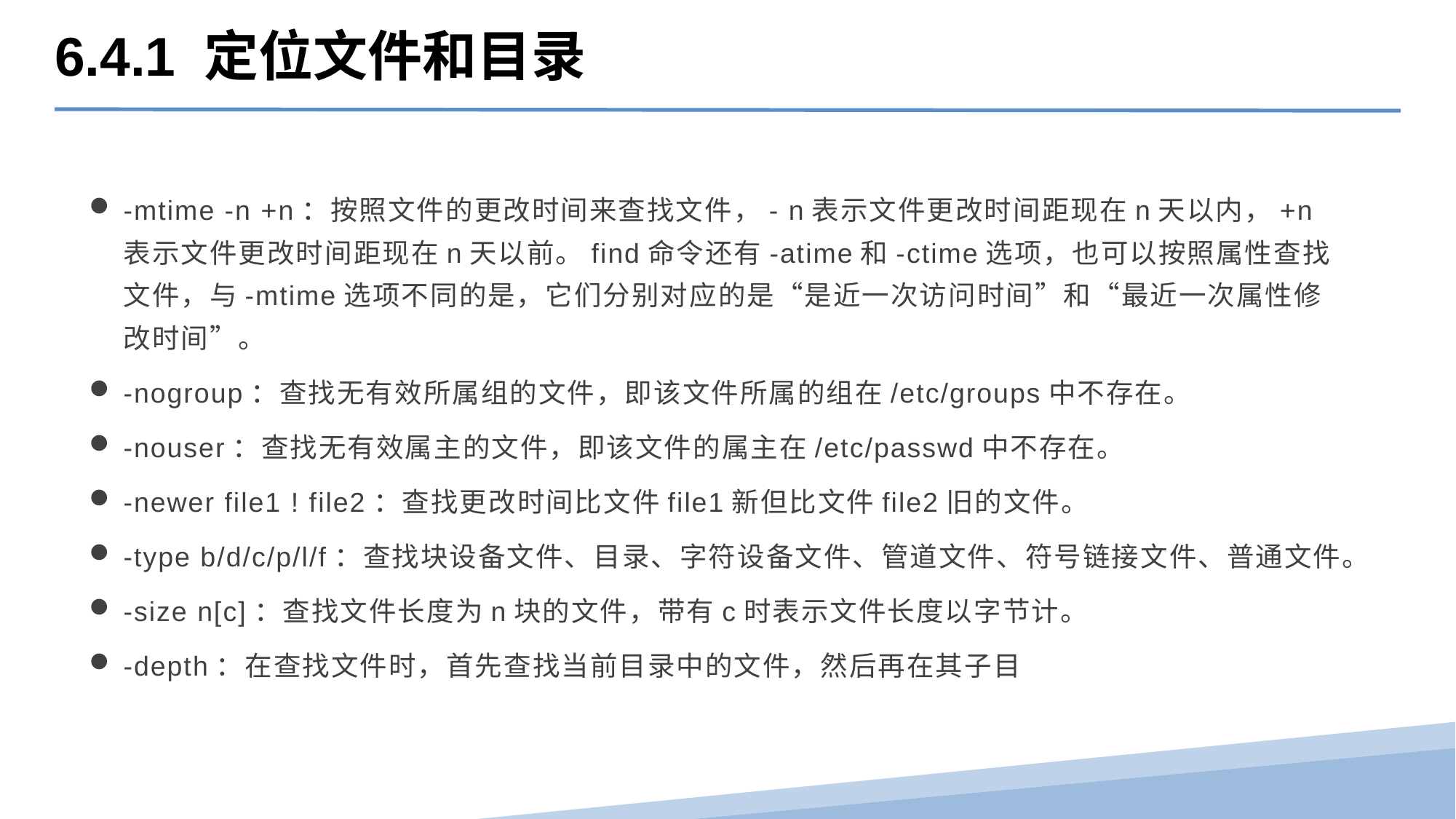

6.4.1 定位文件和目录
-mtime -n +n：按照文件的更改时间来查找文件，- n表示文件更改时间距现在n天以内，+n表示文件更改时间距现在n天以前。find命令还有-atime和-ctime选项，也可以按照属性查找文件，与-mtime选项不同的是，它们分别对应的是“是近一次访问时间”和“最近一次属性修改时间”。
-nogroup：查找无有效所属组的文件，即该文件所属的组在/etc/groups中不存在。
-nouser：查找无有效属主的文件，即该文件的属主在/etc/passwd中不存在。
-newer file1 ! file2：查找更改时间比文件file1新但比文件file2旧的文件。
-type b/d/c/p/l/f：查找块设备文件、目录、字符设备文件、管道文件、符号链接文件、普通文件。
-size n[c]：查找文件长度为n块的文件，带有c时表示文件长度以字节计。
-depth：在查找文件时，首先查找当前目录中的文件，然后再在其子目